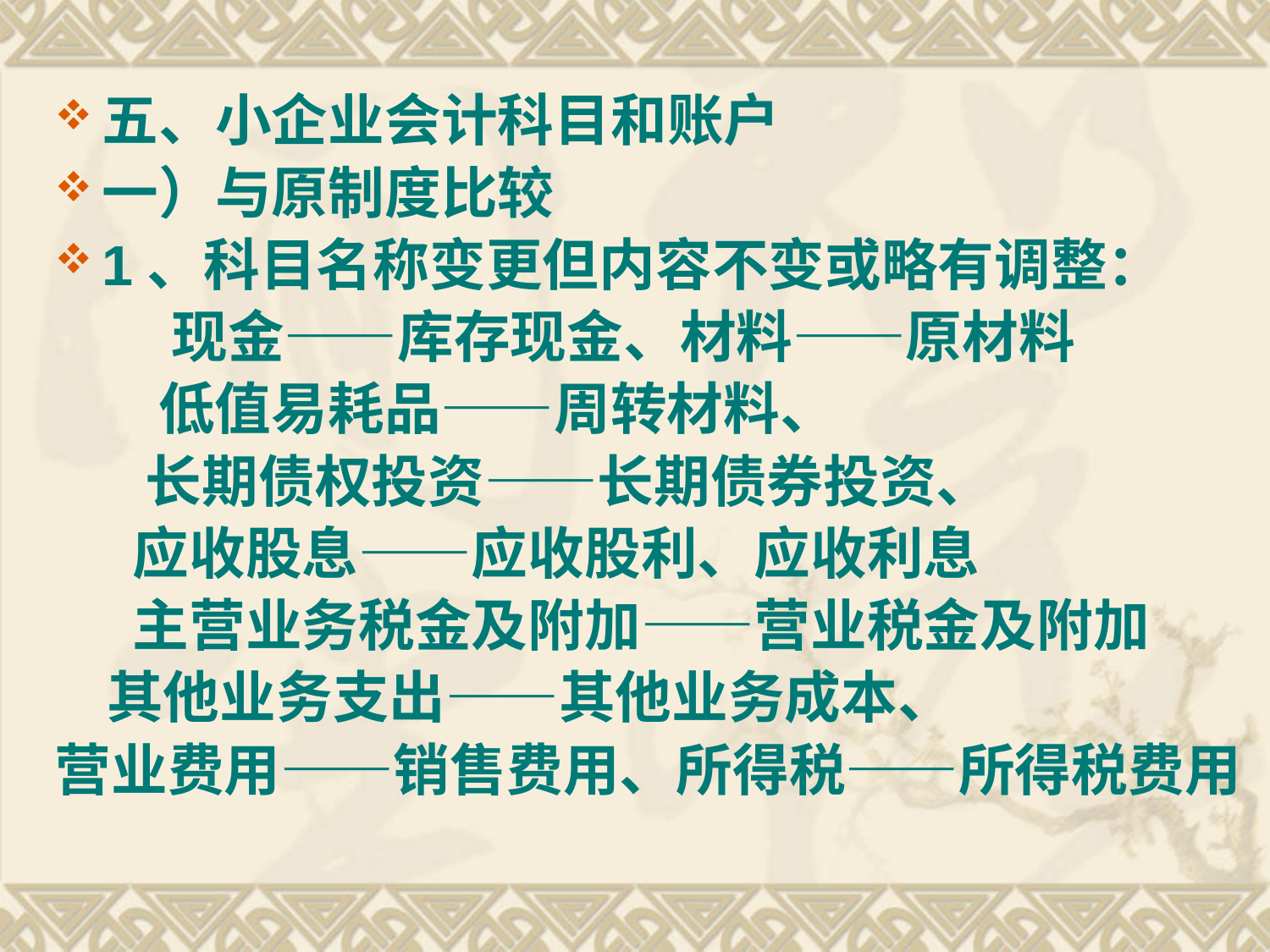

#
五、小企业会计科目和账户
一）与原制度比较
1、科目名称变更但内容不变或略有调整：
        现金——库存现金、材料——原材料
       低值易耗品——周转材料、
      长期债权投资——长期债券投资、
     应收股息——应收股利、应收利息
     主营业务税金及附加——营业税金及附加
   其他业务支出——其他业务成本、
营业费用——销售费用、所得税——所得税费用